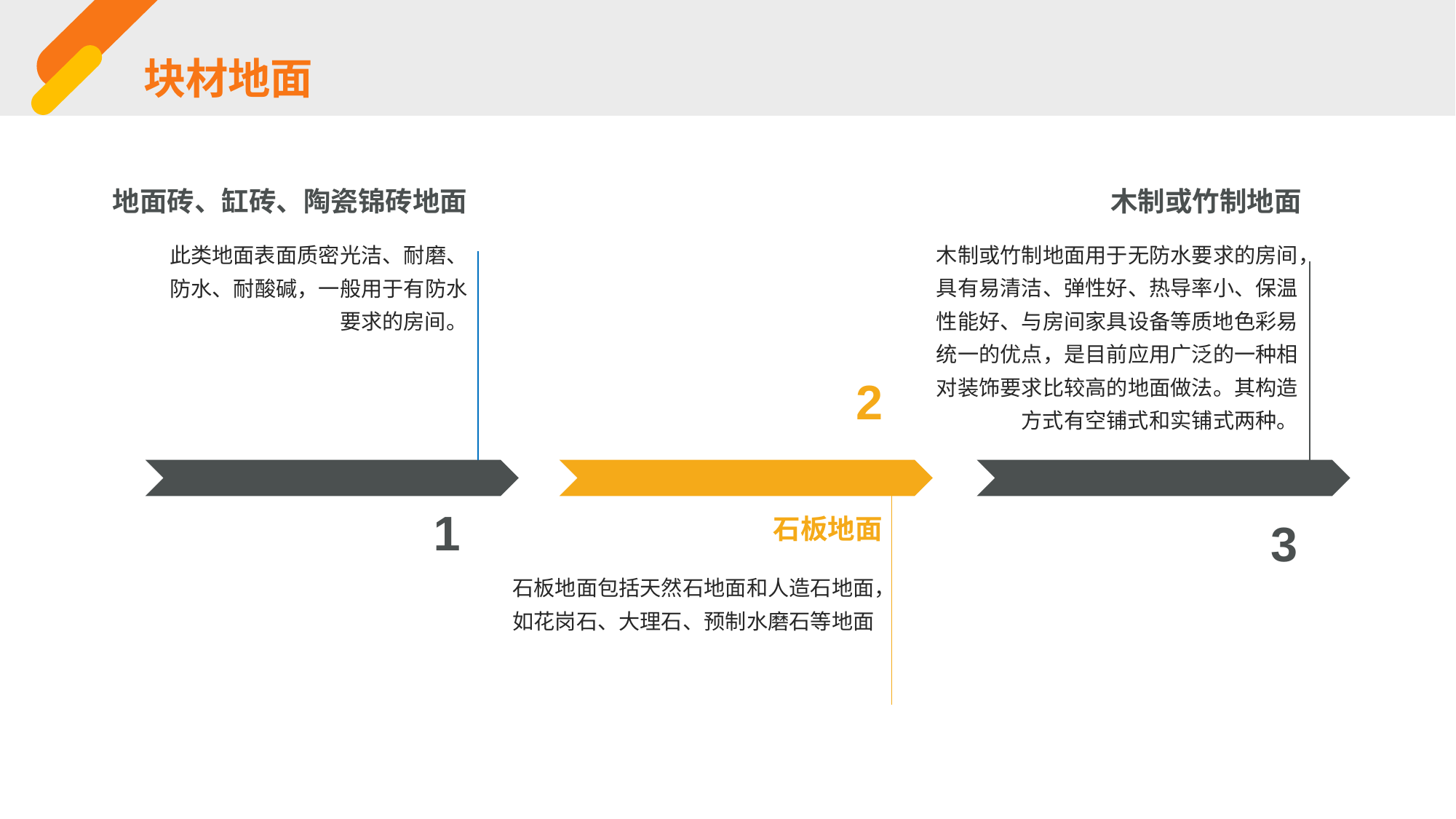

块材地面
地面砖、缸砖、陶瓷锦砖地面
木制或竹制地面
此类地面表面质密光洁、耐磨、防水、耐酸碱，一般用于有防水要求的房间。
木制或竹制地面用于无防水要求的房间，具有易清洁、弹性好、热导率小、保温性能好、与房间家具设备等质地色彩易统一的优点，是目前应用广泛的一种相对装饰要求比较高的地面做法。其构造方式有空铺式和实铺式两种。
2

1
石板地面
3
石板地面包括天然石地面和人造石地面，如花岗石、大理石、预制水磨石等地面